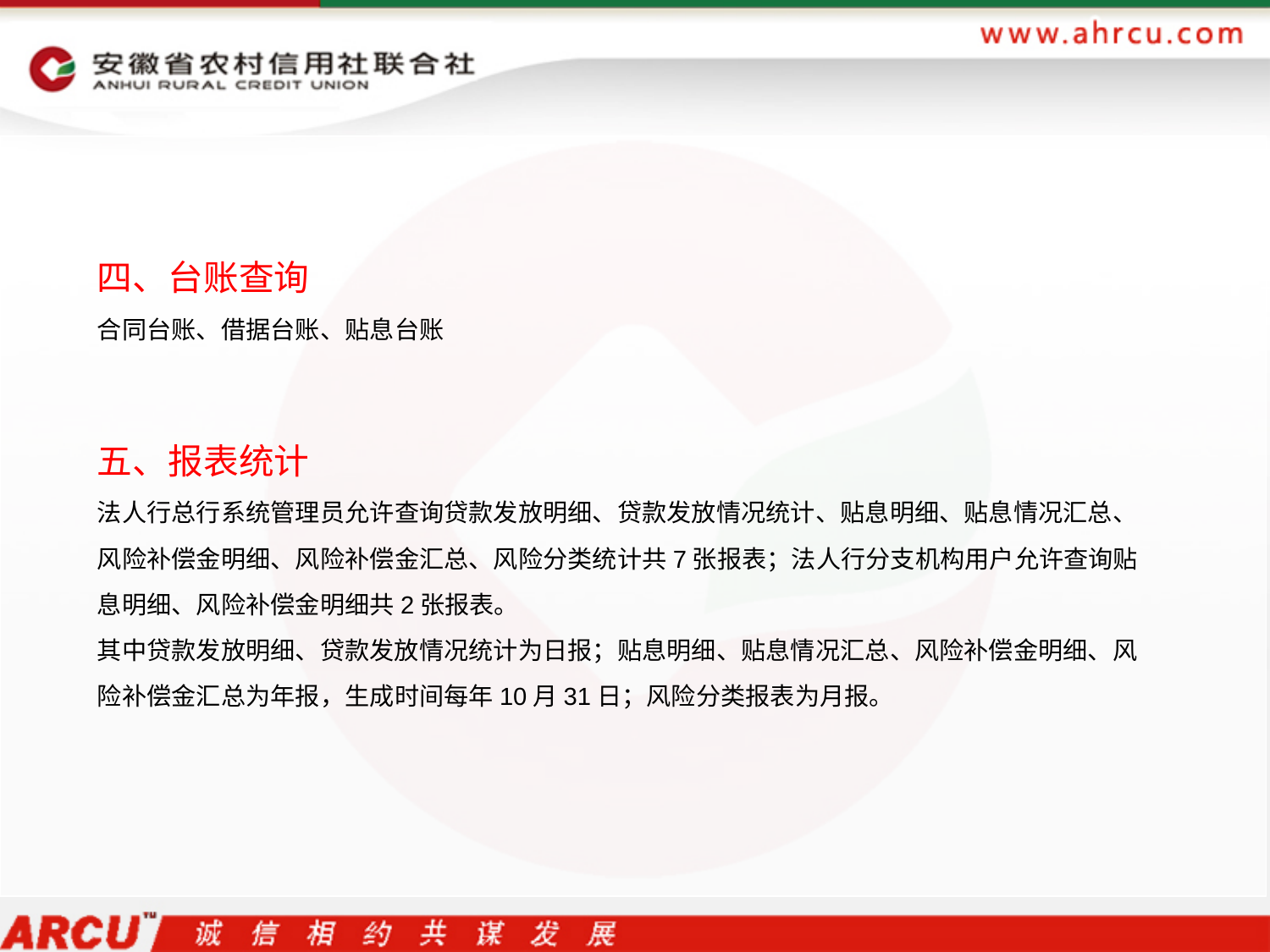

四、台账查询
合同台账、借据台账、贴息台账

五、报表统计
法人行总行系统管理员允许查询贷款发放明细、贷款发放情况统计、贴息明细、贴息情况汇总、风险补偿金明细、风险补偿金汇总、风险分类统计共7张报表；法人行分支机构用户允许查询贴息明细、风险补偿金明细共2张报表。
其中贷款发放明细、贷款发放情况统计为日报；贴息明细、贴息情况汇总、风险补偿金明细、风险补偿金汇总为年报，生成时间每年10月31日；风险分类报表为月报。